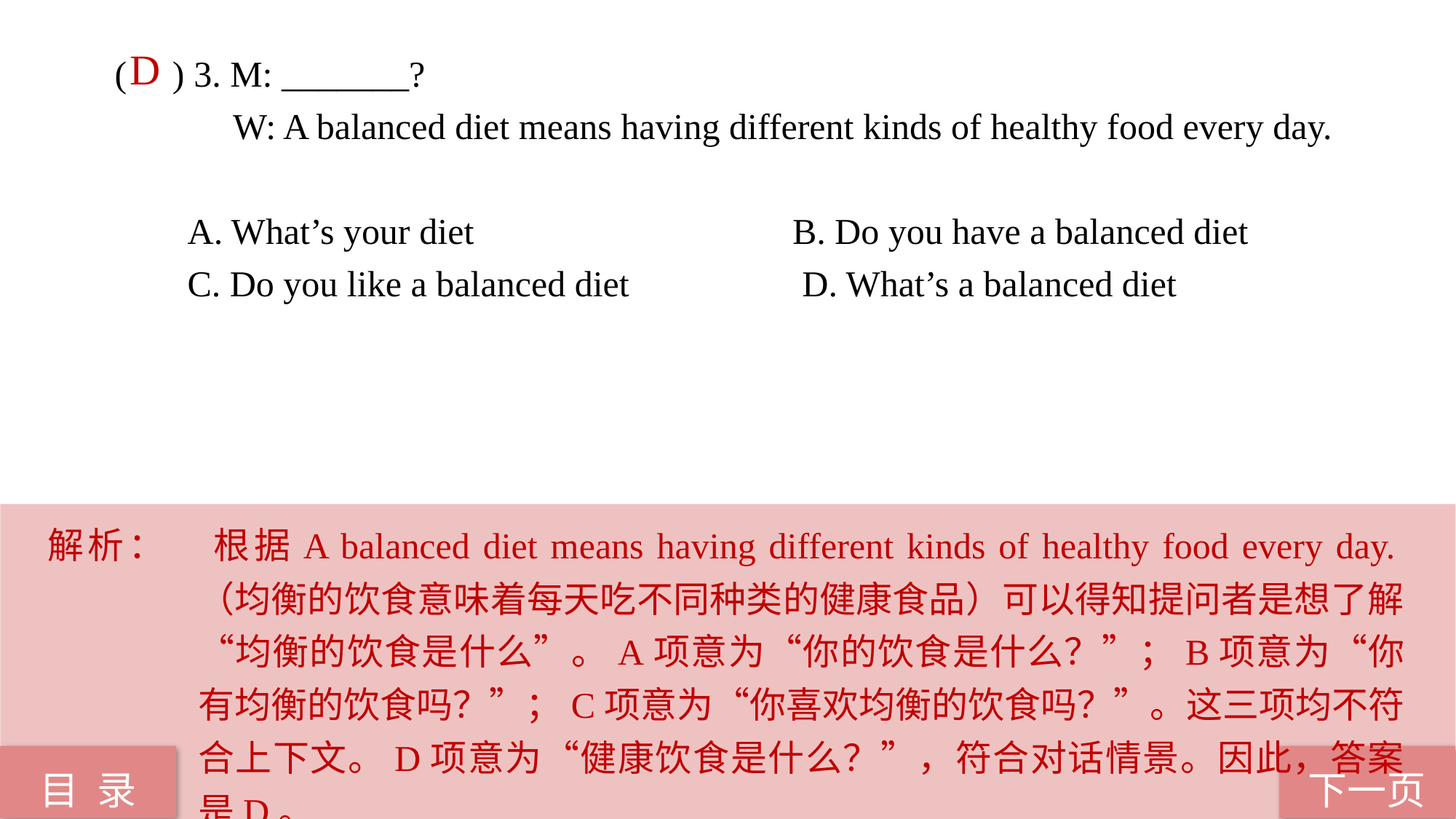

D
(     ) 3. M: _______?
             W: A balanced diet means having different kinds of healthy food every day.

        A. What’s your diet                                   B. Do you have a balanced diet
        C. Do you like a balanced diet                   D. What’s a balanced diet
解析：	根据A balanced diet means having different kinds of healthy food every day.（均衡的饮食意味着每天吃不同种类的健康食品）可以得知提问者是想了解“均衡的饮食是什么”。A项意为“你的饮食是什么？”；B项意为“你有均衡的饮食吗？”；C项意为“你喜欢均衡的饮食吗？”。这三项均不符合上下文。D项意为“健康饮食是什么？”，符合对话情景。因此，答案是D。